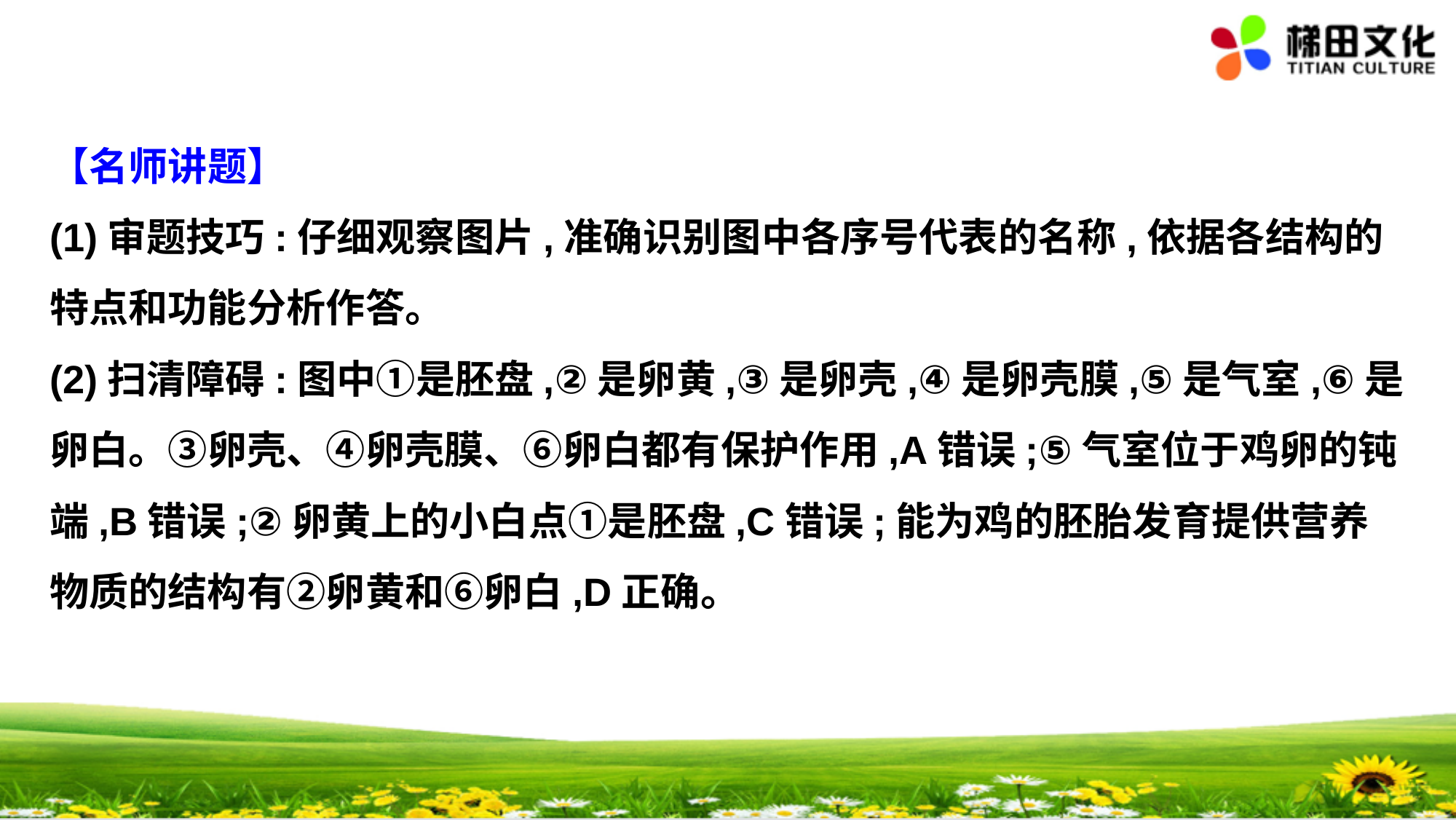

【名师讲题】
(1)审题技巧:仔细观察图片,准确识别图中各序号代表的名称,依据各结构的特点和功能分析作答。
(2)扫清障碍:图中①是胚盘,②是卵黄,③是卵壳,④是卵壳膜,⑤是气室,⑥是卵白。③卵壳、④卵壳膜、⑥卵白都有保护作用,A错误;⑤气室位于鸡卵的钝端,B错误;②卵黄上的小白点①是胚盘,C错误;能为鸡的胚胎发育提供营养物质的结构有②卵黄和⑥卵白,D正确。